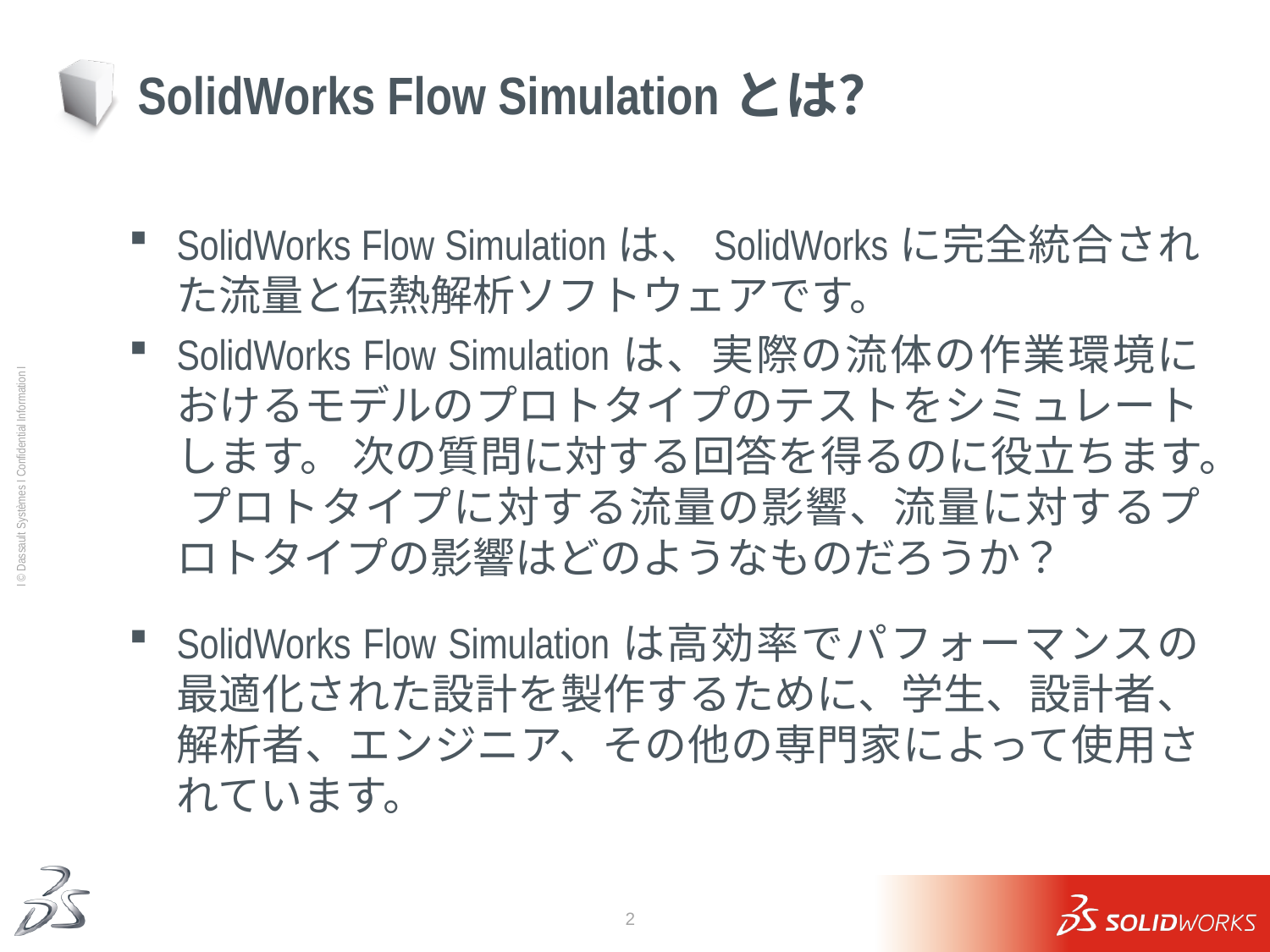

# SolidWorks Flow Simulationとは？
SolidWorks Flow Simulationは、SolidWorksに完全統合された流量と伝熱解析ソフトウェアです。
SolidWorks Flow Simulationは、実際の流体の作業環境におけるモデルのプロトタイプのテストをシミュレートします。 次の質問に対する回答を得るのに役立ちます。 プロトタイプに対する流量の影響、流量に対するプロトタイプの影響はどのようなものだろうか？
SolidWorks Flow Simulationは高効率でパフォーマンスの最適化された設計を製作するために、学生、設計者、解析者、エンジニア、その他の専門家によって使用されています。